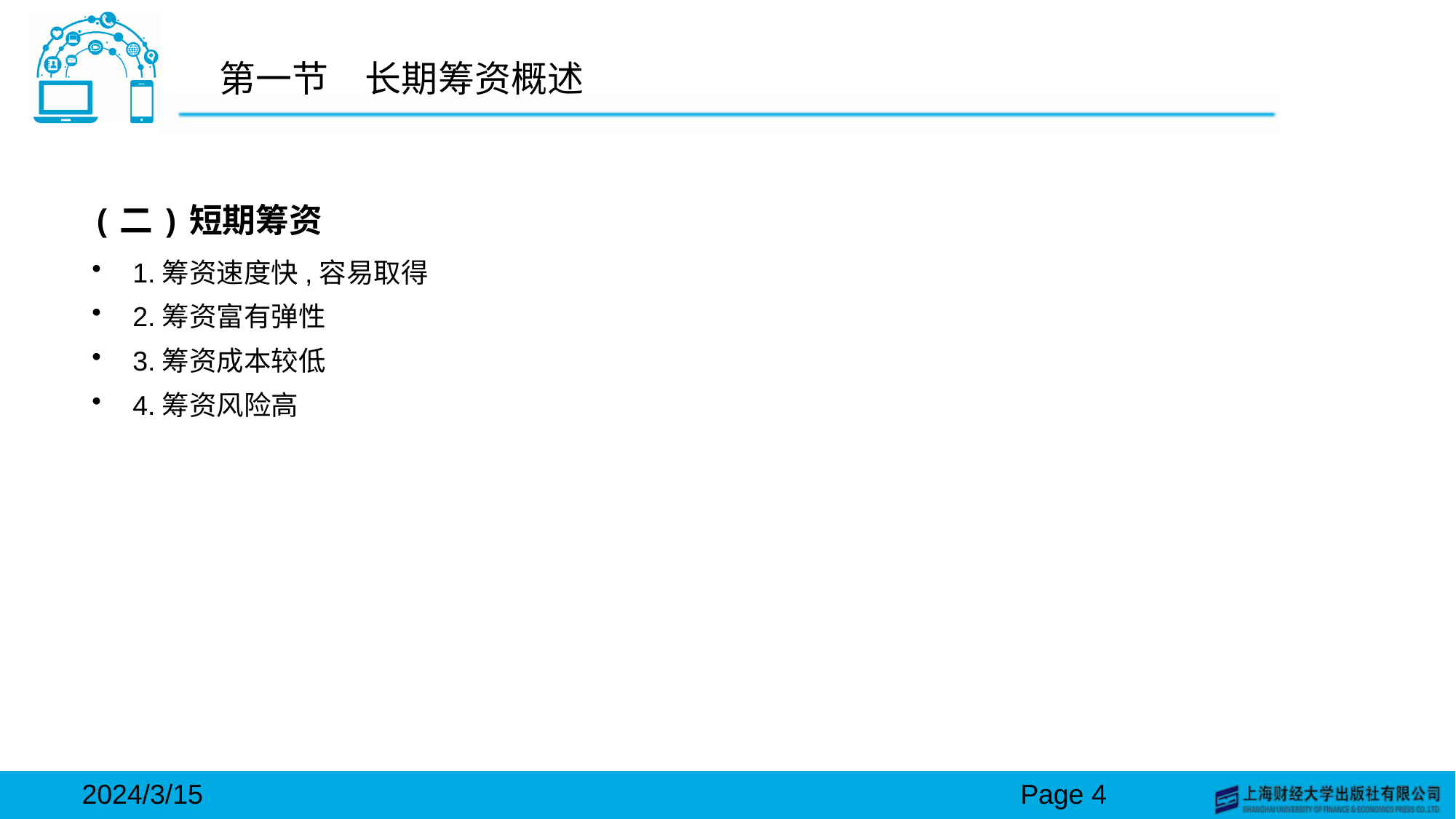

# 第一节　长期筹资概述
(二)短期筹资
1.筹资速度快,容易取得
2.筹资富有弹性
3.筹资成本较低
4.筹资风险高
2024/3/15
Page 4